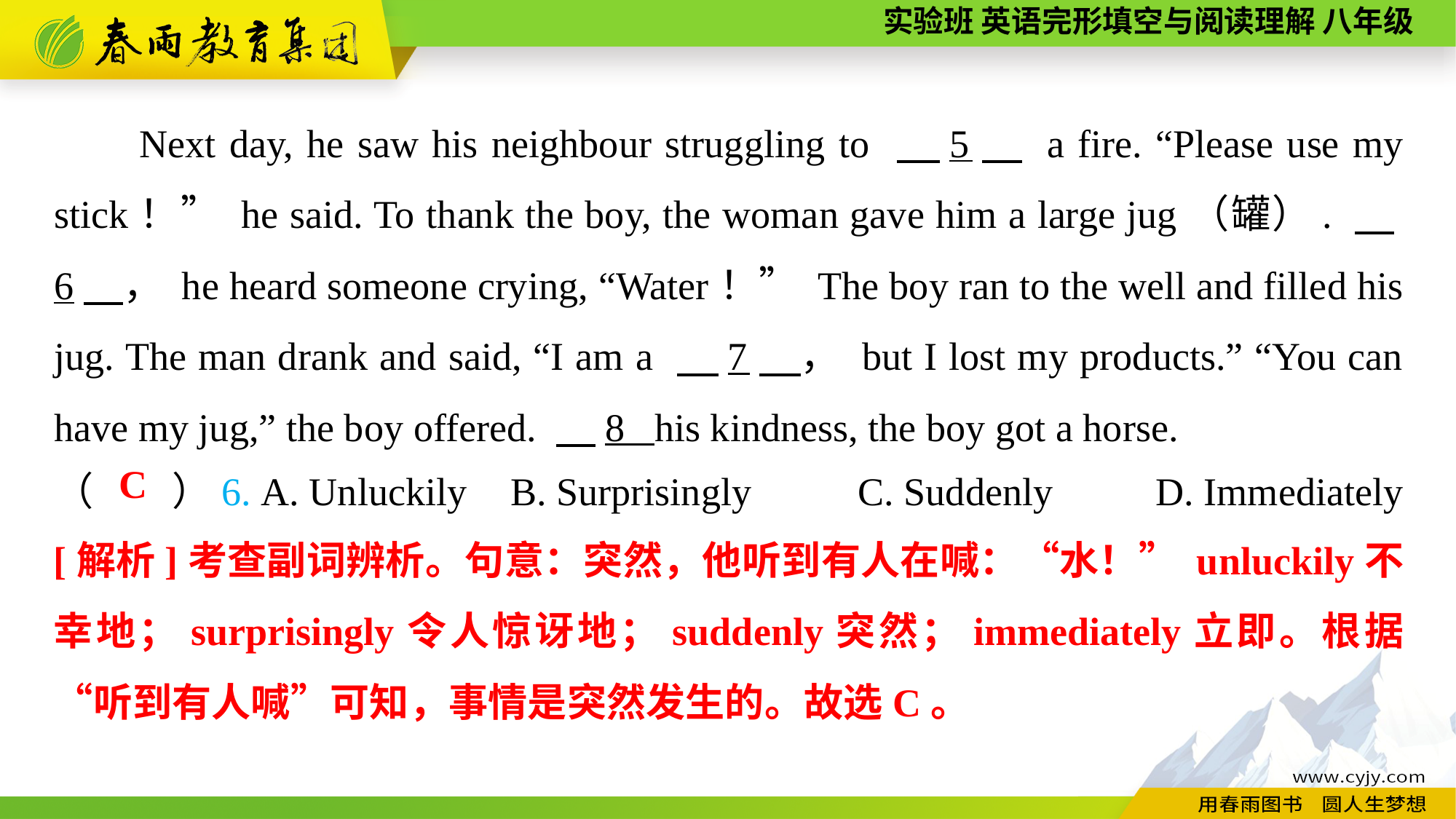

Next day, he saw his neighbour struggling to 　5　 a fire. “Please use my stick！” he said. To thank the boy, the woman gave him a large jug（罐）. 　6　， he heard someone crying, “Water！” The boy ran to the well and filled his jug. The man drank and said, “I am a 　7　， but I lost my products.” “You can have my jug,” the boy offered. 　8  ,his kindness, the boy got a horse.
（　　）6. A. Unluckily	  B. Surprisingly	    C. Suddenly	 D. Immediately
C
[解析]考查副词辨析。句意：突然，他听到有人在喊：“水！” unluckily不幸地；surprisingly令人惊讶地；suddenly突然；immediately立即。根据“听到有人喊”可知，事情是突然发生的。故选C。